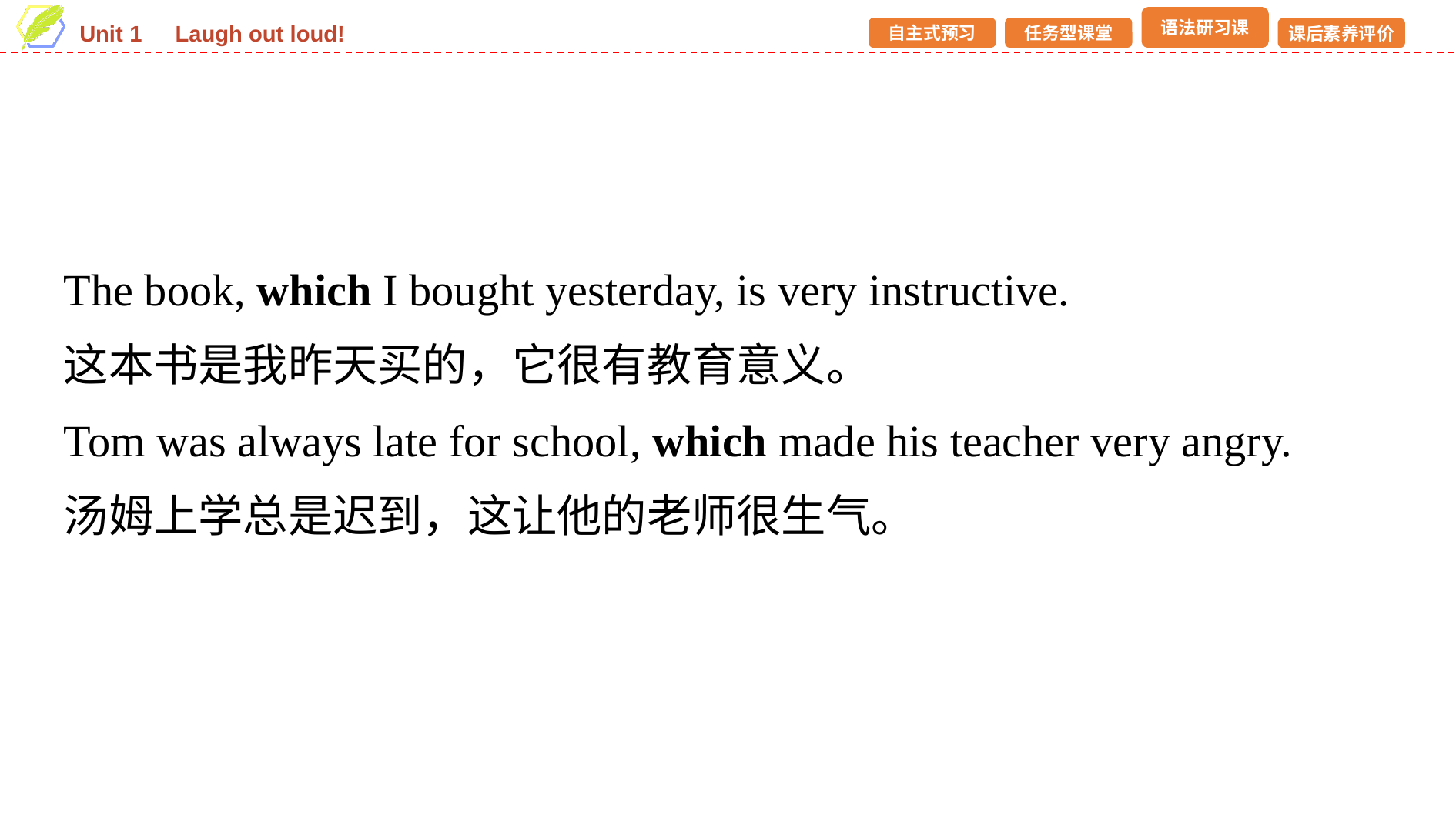

The book, which I bought yesterday, is very instructive.
这本书是我昨天买的，它很有教育意义。
Tom was always late for school, which made his teacher very angry.
汤姆上学总是迟到，这让他的老师很生气。